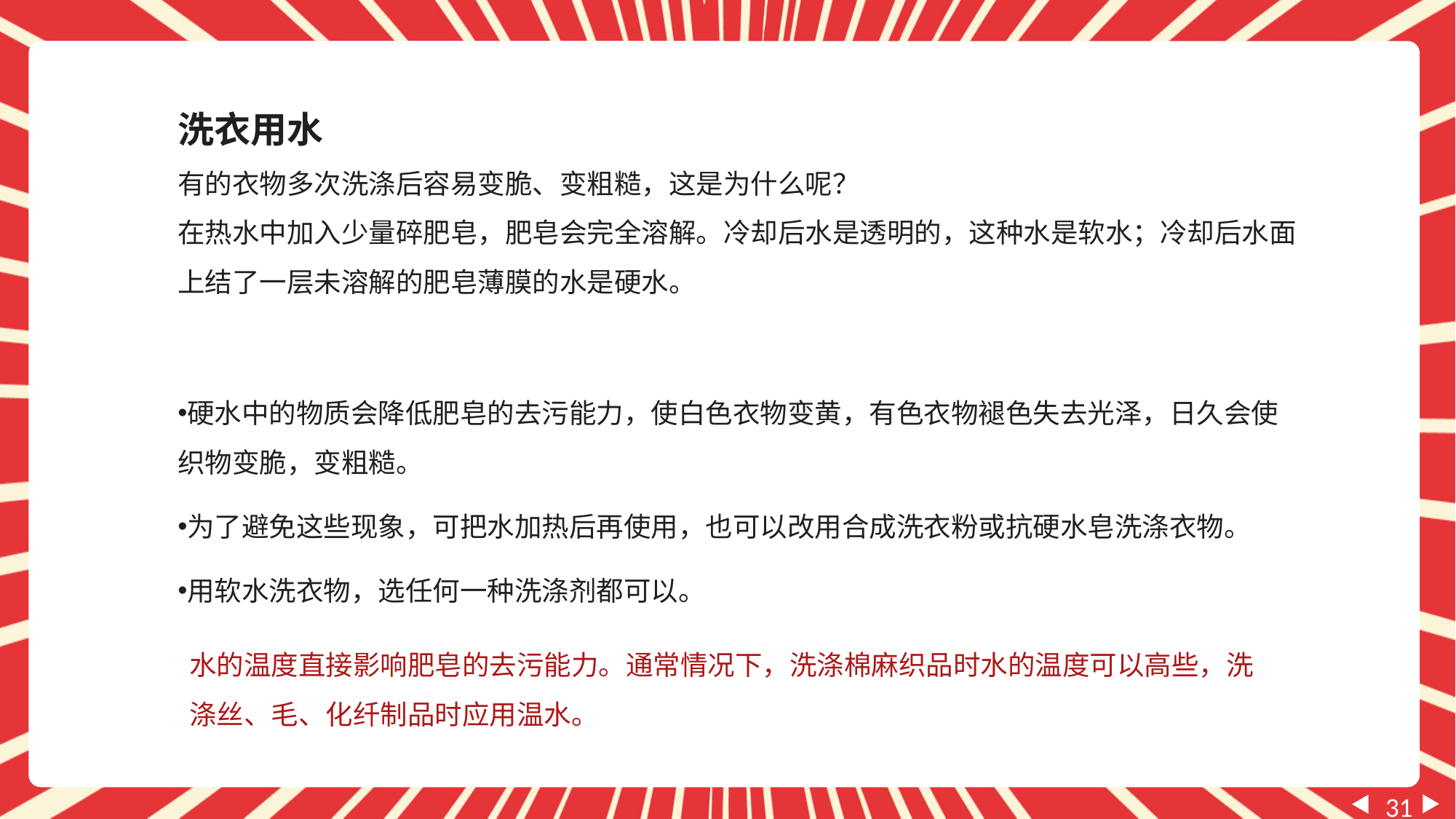

洗衣用水
有的衣物多次洗涤后容易变脆、变粗糙，这是为什么呢？
在热水中加入少量碎肥皂，肥皂会完全溶解。冷却后水是透明的，这种水是软水；冷却后水面上结了一层未溶解的肥皂薄膜的水是硬水。
硬水中的物质会降低肥皂的去污能力，使白色衣物变黄，有色衣物褪色失去光泽，日久会使织物变脆，变粗糙。
为了避免这些现象，可把水加热后再使用，也可以改用合成洗衣粉或抗硬水皂洗涤衣物。
用软水洗衣物，选任何一种洗涤剂都可以。
水的温度直接影响肥皂的去污能力。通常情况下，洗涤棉麻织品时水的温度可以高些，洗涤丝、毛、化纤制品时应用温水。